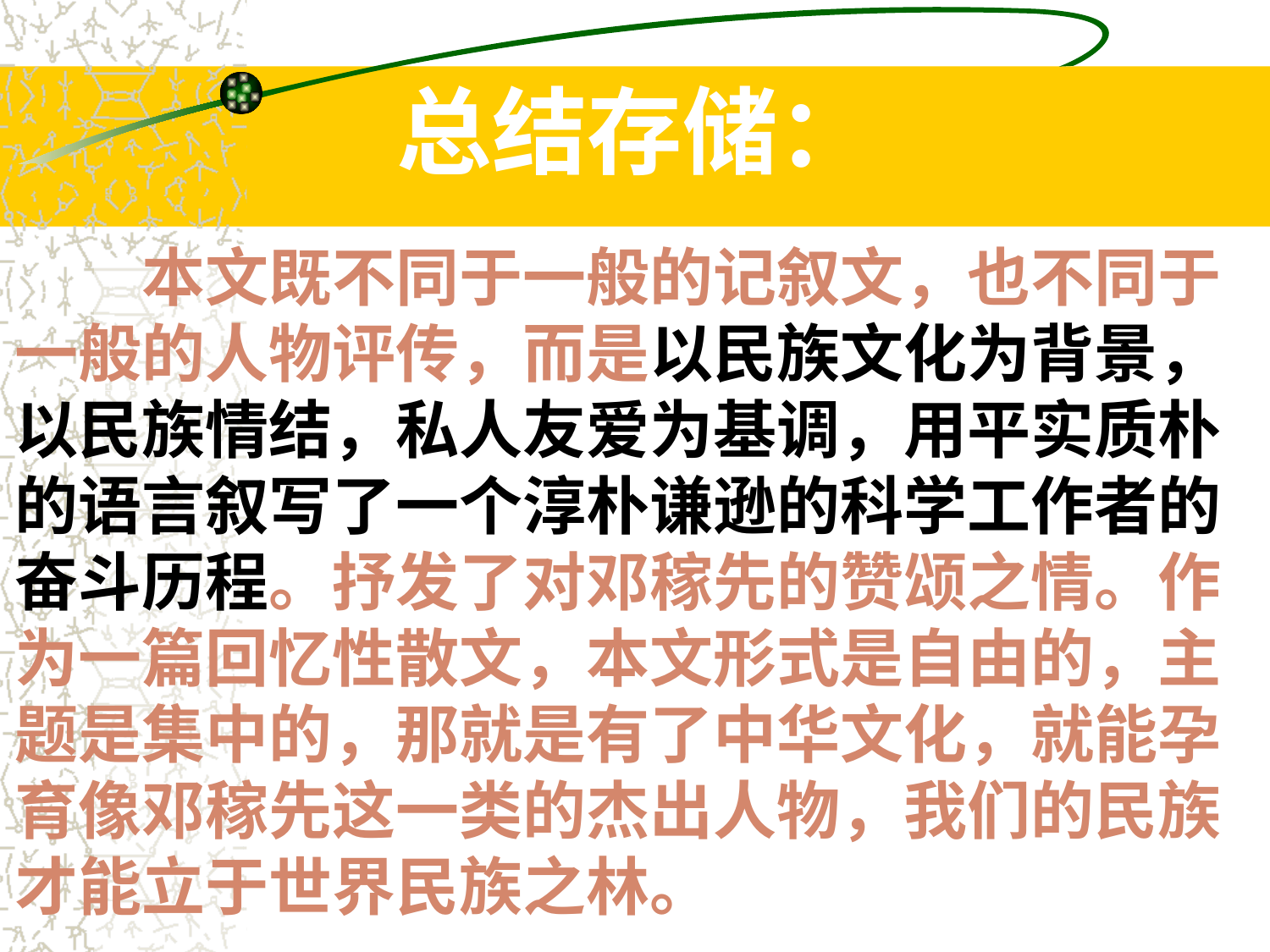

总结存储：

　　本文既不同于一般的记叙文，也不同于一般的人物评传，而是以民族文化为背景，以民族情结，私人友爱为基调，用平实质朴的语言叙写了一个淳朴谦逊的科学工作者的奋斗历程。抒发了对邓稼先的赞颂之情。作为一篇回忆性散文，本文形式是自由的，主题是集中的，那就是有了中华文化，就能孕育像邓稼先这一类的杰出人物，我们的民族才能立于世界民族之林。